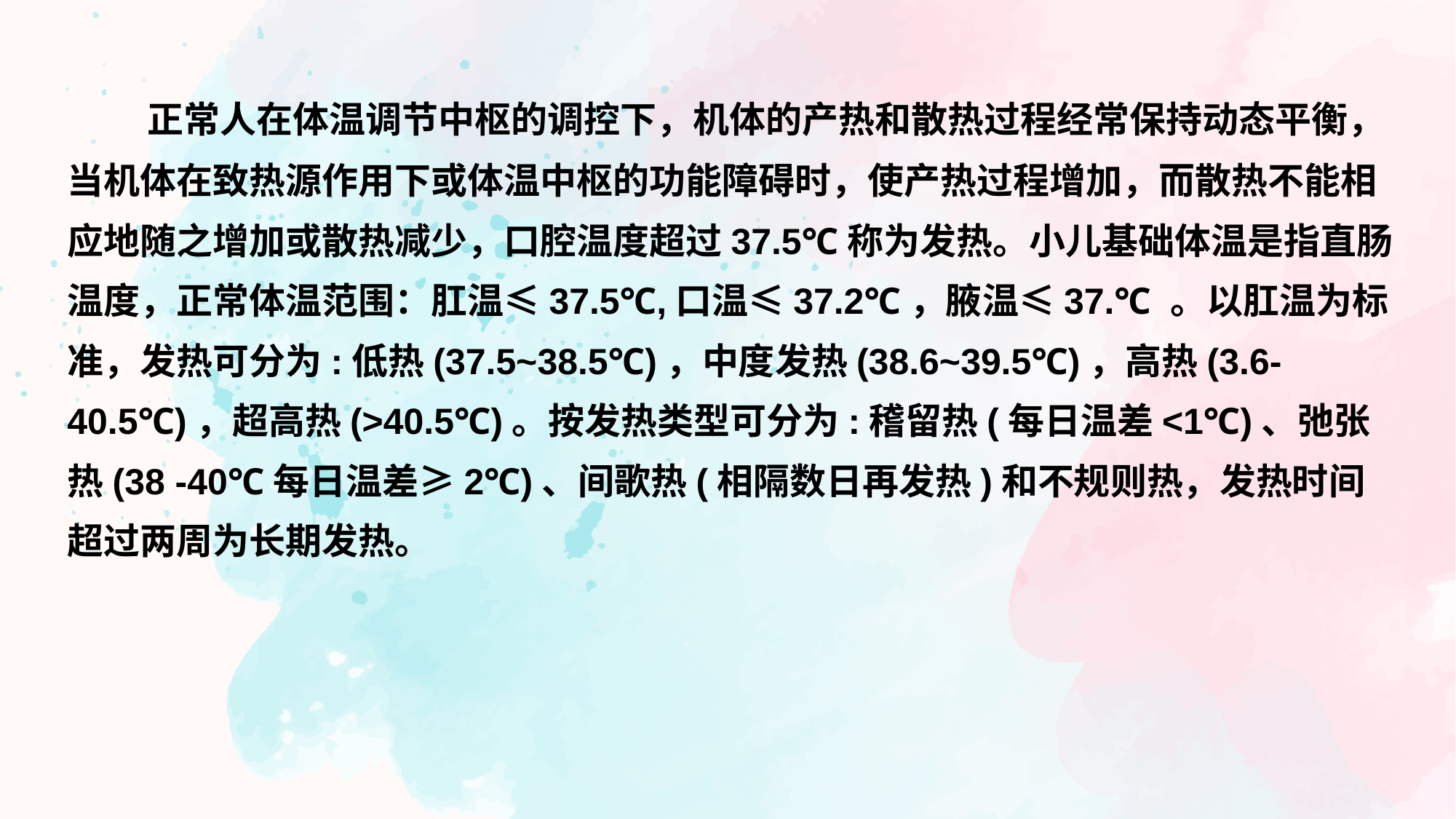

正常人在体温调节中枢的调控下，机体的产热和散热过程经常保持动态平衡，当机体在致热源作用下或体温中枢的功能障碍时，使产热过程增加，而散热不能相应地随之增加或散热减少，口腔温度超过37.5℃称为发热。小儿基础体温是指直肠温度，正常体温范围：肛温≤37.5℃,口温≤37.2℃，腋温≤37.℃ 。以肛温为标准，发热可分为:低热(37.5~38.5℃)，中度发热(38.6~39.5℃)，高热(3.6-40.5℃)，超高热(>40.5℃)。按发热类型可分为:稽留热(每日温差<1℃)、弛张热(38 -40℃每日温差≥2℃)、间歌热(相隔数日再发热)和不规则热，发热时间超过两周为长期发热。